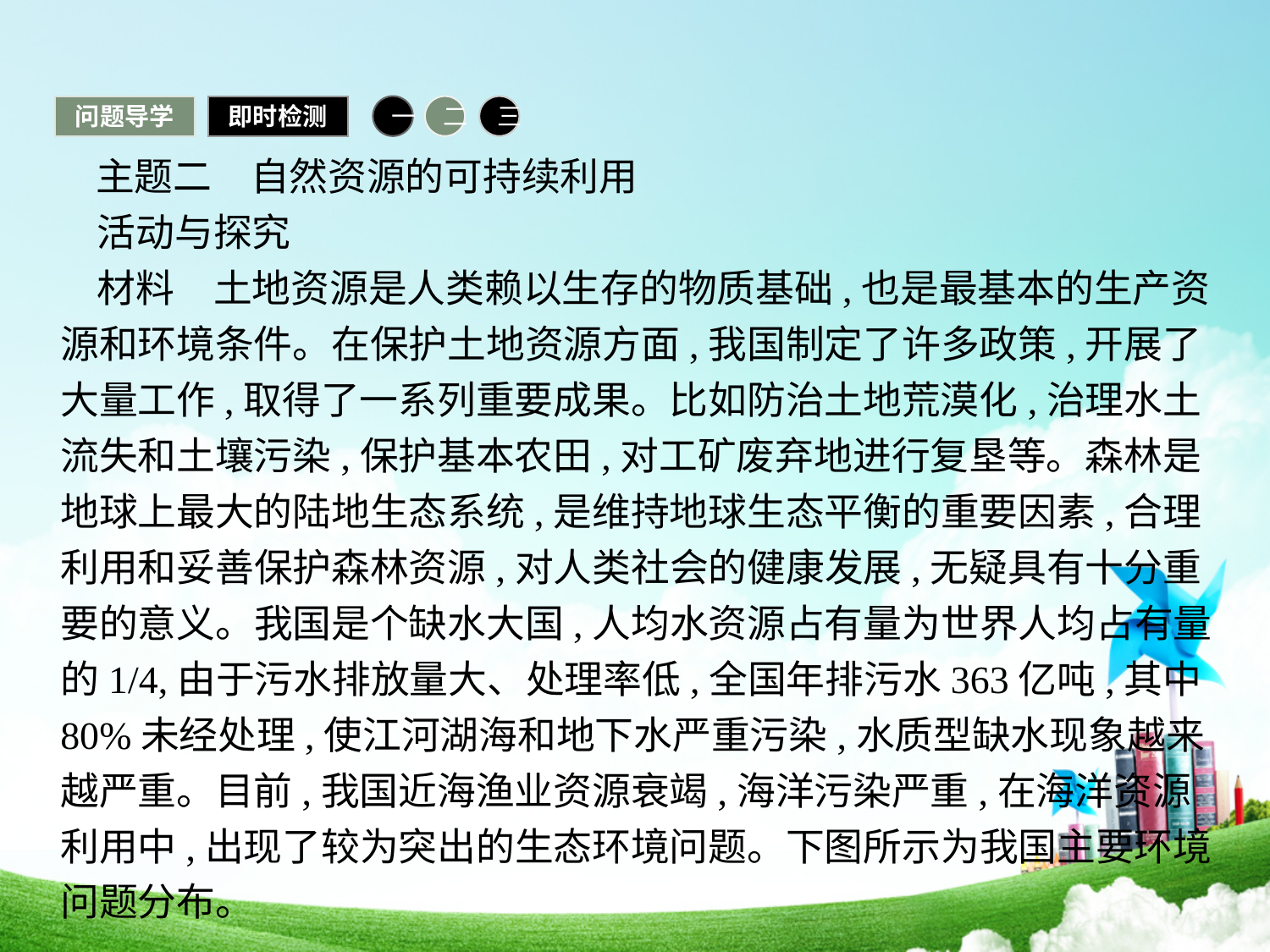

问题导学
即时检测
一
二
三
   主题二　自然资源的可持续利用
活动与探究
材料　土地资源是人类赖以生存的物质基础,也是最基本的生产资源和环境条件。在保护土地资源方面,我国制定了许多政策,开展了大量工作,取得了一系列重要成果。比如防治土地荒漠化,治理水土流失和土壤污染,保护基本农田,对工矿废弃地进行复垦等。森林是地球上最大的陆地生态系统,是维持地球生态平衡的重要因素,合理利用和妥善保护森林资源,对人类社会的健康发展,无疑具有十分重要的意义。我国是个缺水大国,人均水资源占有量为世界人均占有量的1/4,由于污水排放量大、处理率低,全国年排污水363亿吨,其中80%未经处理,使江河湖海和地下水严重污染,水质型缺水现象越来越严重。目前,我国近海渔业资源衰竭,海洋污染严重,在海洋资源利用中,出现了较为突出的生态环境问题。下图所示为我国主要环境问题分布。